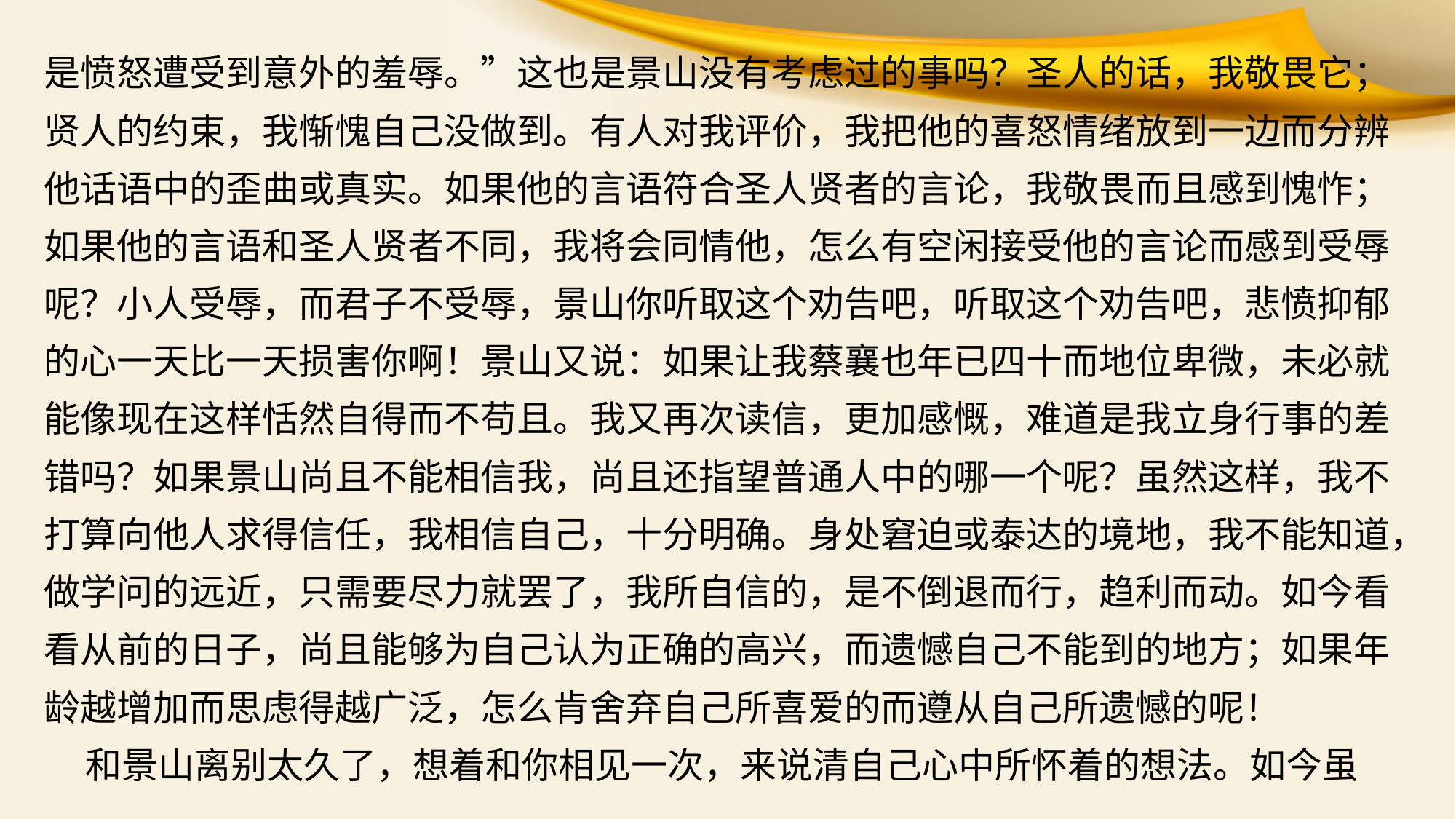

是愤怒遭受到意外的羞辱。”这也是景山没有考虑过的事吗？圣人的话，我敬畏它；贤人的约束，我惭愧自己没做到。有人对我评价，我把他的喜怒情绪放到一边而分辨他话语中的歪曲或真实。如果他的言语符合圣人贤者的言论，我敬畏而且感到愧怍；如果他的言语和圣人贤者不同，我将会同情他，怎么有空闲接受他的言论而感到受辱呢？小人受辱，而君子不受辱，景山你听取这个劝告吧，听取这个劝告吧，悲愤抑郁的心一天比一天损害你啊！景山又说：如果让我蔡襄也年已四十而地位卑微，未必就能像现在这样恬然自得而不苟且。我又再次读信，更加感慨，难道是我立身行事的差错吗？如果景山尚且不能相信我，尚且还指望普通人中的哪一个呢？虽然这样，我不打算向他人求得信任，我相信自己，十分明确。身处窘迫或泰达的境地，我不能知道，做学问的远近，只需要尽力就罢了，我所自信的，是不倒退而行，趋利而动。如今看看从前的日子，尚且能够为自己认为正确的高兴，而遗憾自己不能到的地方；如果年龄越增加而思虑得越广泛，怎么肯舍弃自己所喜爱的而遵从自己所遗憾的呢！
    和景山离别太久了，想着和你相见一次，来说清自己心中所怀着的想法。如今虽